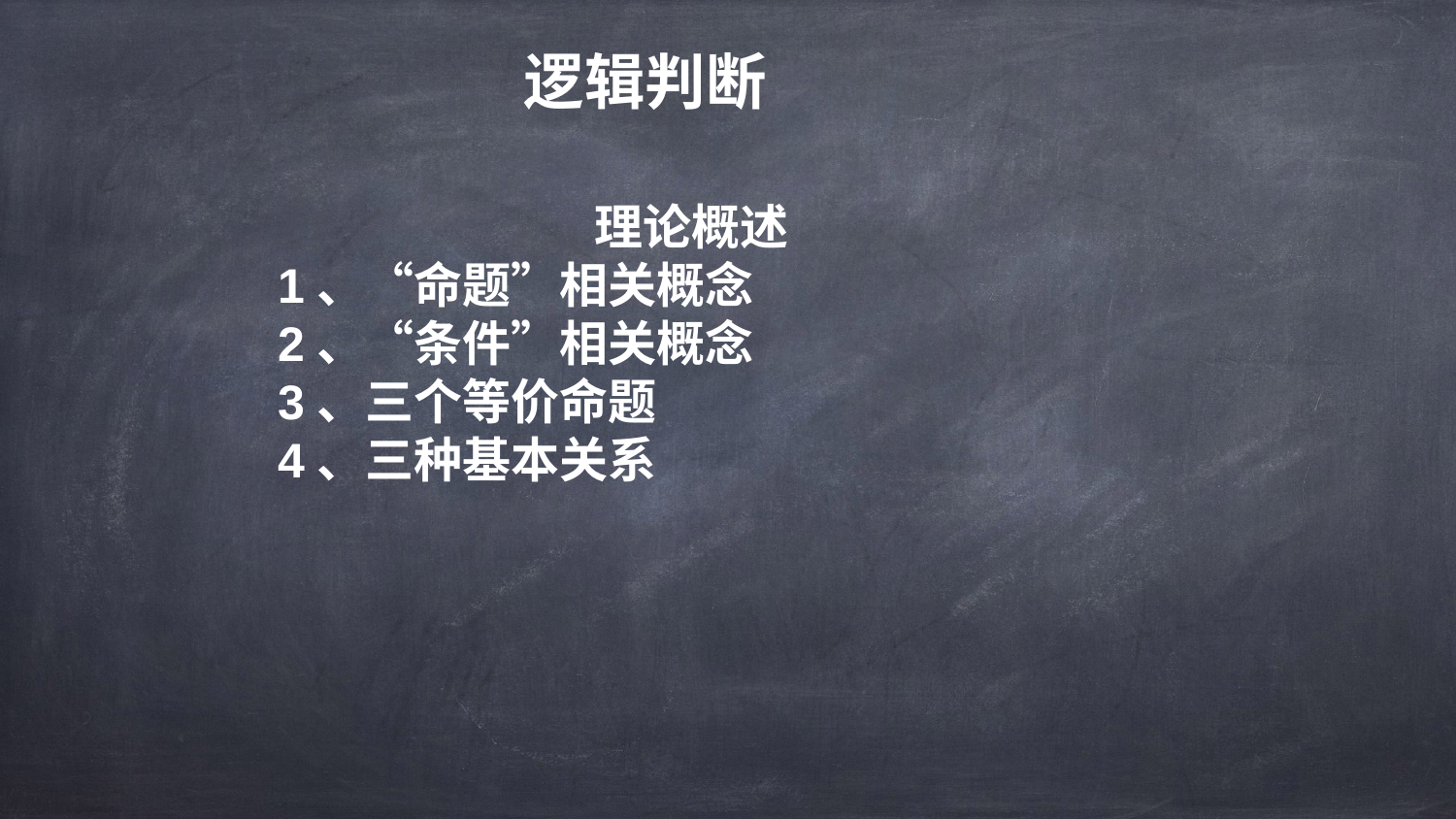

逻辑判断
理论概述
1、“命题”相关概念
2、“条件”相关概念
3、三个等价命题
4、三种基本关系